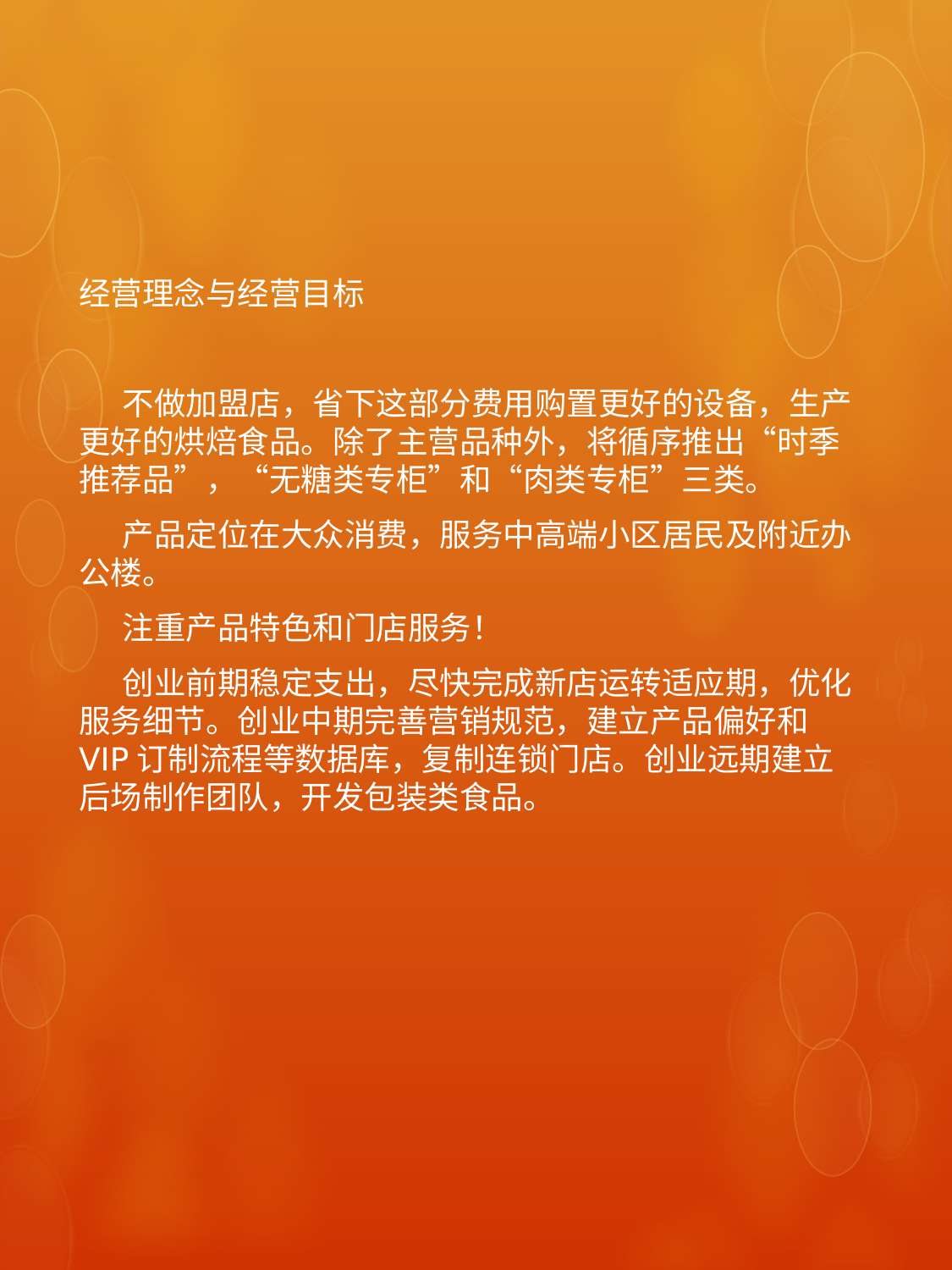

经营理念与经营目标

     不做加盟店，省下这部分费用购置更好的设备，生产更好的烘焙食品。除了主营品种外，将循序推出“时季推荐品”，“无糖类专柜”和“肉类专柜”三类。
     产品定位在大众消费，服务中高端小区居民及附近办公楼。
     注重产品特色和门店服务！
     创业前期稳定支出，尽快完成新店运转适应期，优化服务细节。创业中期完善营销规范，建立产品偏好和VIP订制流程等数据库，复制连锁门店。创业远期建立后场制作团队，开发包装类食品。